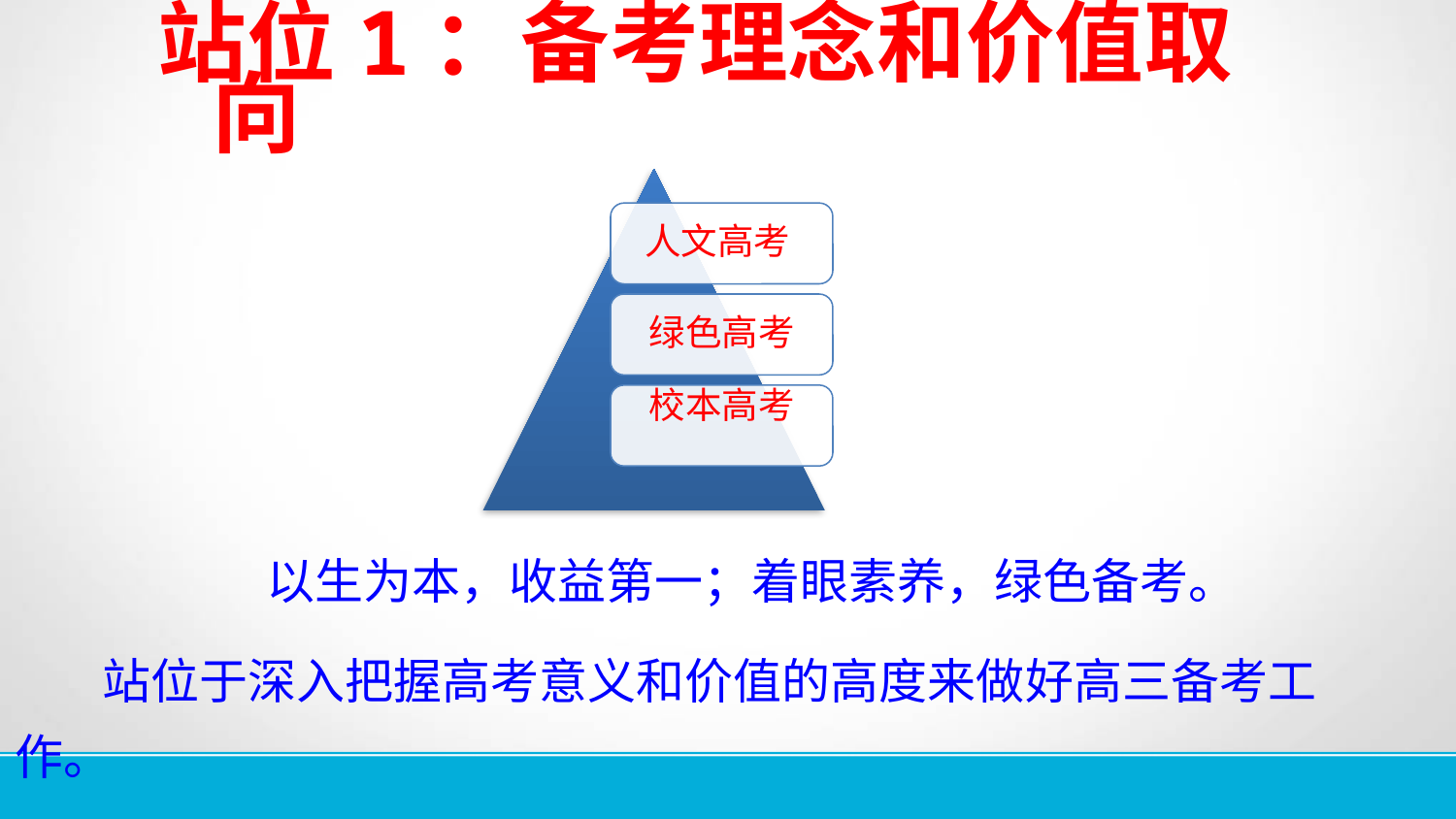

# 站位1：备考理念和价值取向

人文高考
绿色高考
校本高考

                      以生为本，收益第一；着眼素养，绿色备考。
       站位于深入把握高考意义和价值的高度来做好高三备考工作。